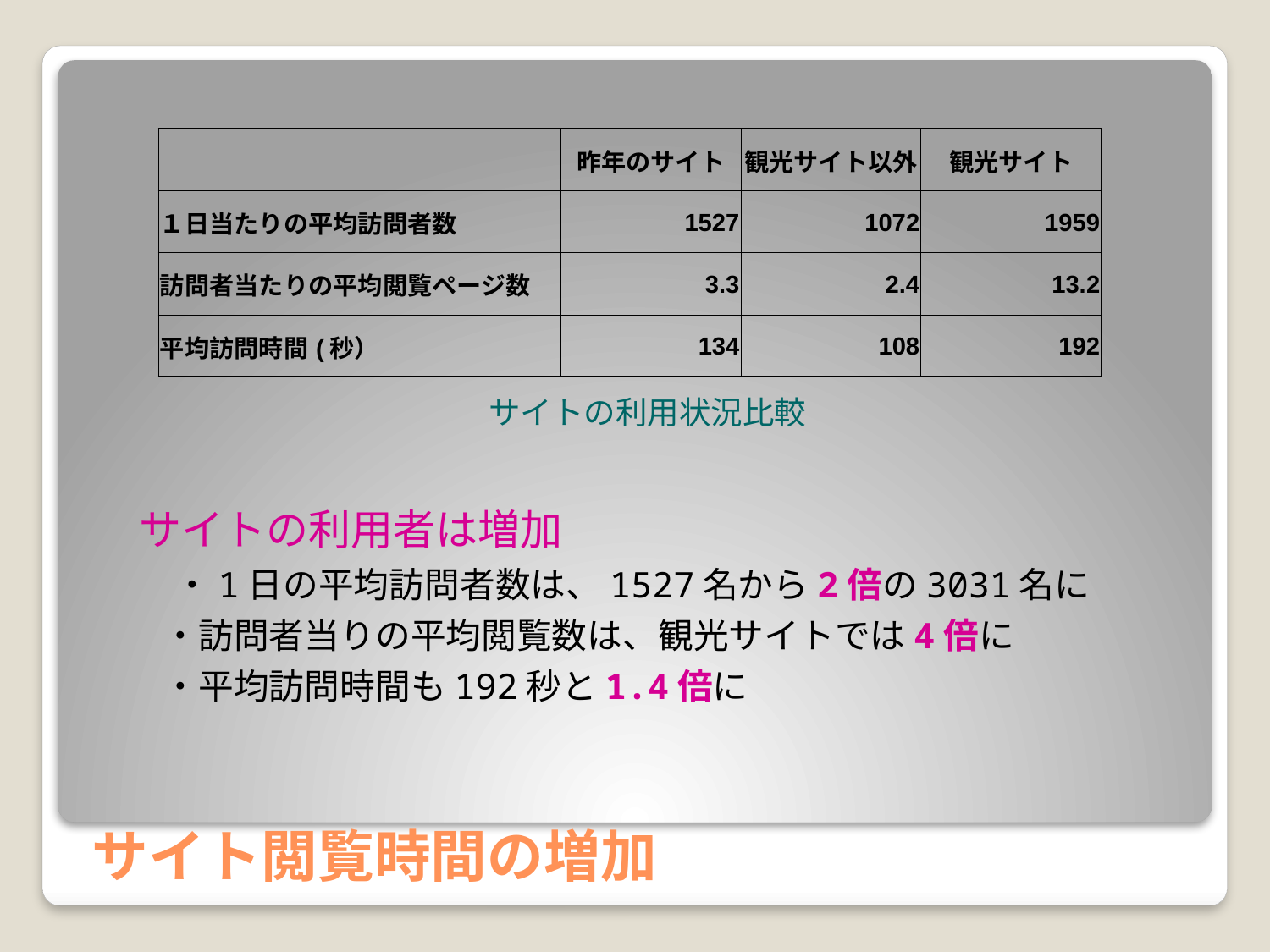

|  | 昨年のサイト | 観光サイト以外 | 観光サイト |
| --- | --- | --- | --- |
| １日当たりの平均訪問者数 | 1527 | 1072 | 1959 |
| 訪問者当たりの平均閲覧ページ数 | 3.3 | 2.4 | 13.2 |
| 平均訪問時間(秒） | 134 | 108 | 192 |
サイトの利用状況比較
サイトの利用者は増加
　・1日の平均訪問者数は、1527名から2倍の3031名に
  ・訪問者当りの平均閲覧数は、観光サイトでは4倍に
  ・平均訪問時間も192秒と1.4倍に
サイト閲覧時間の増加